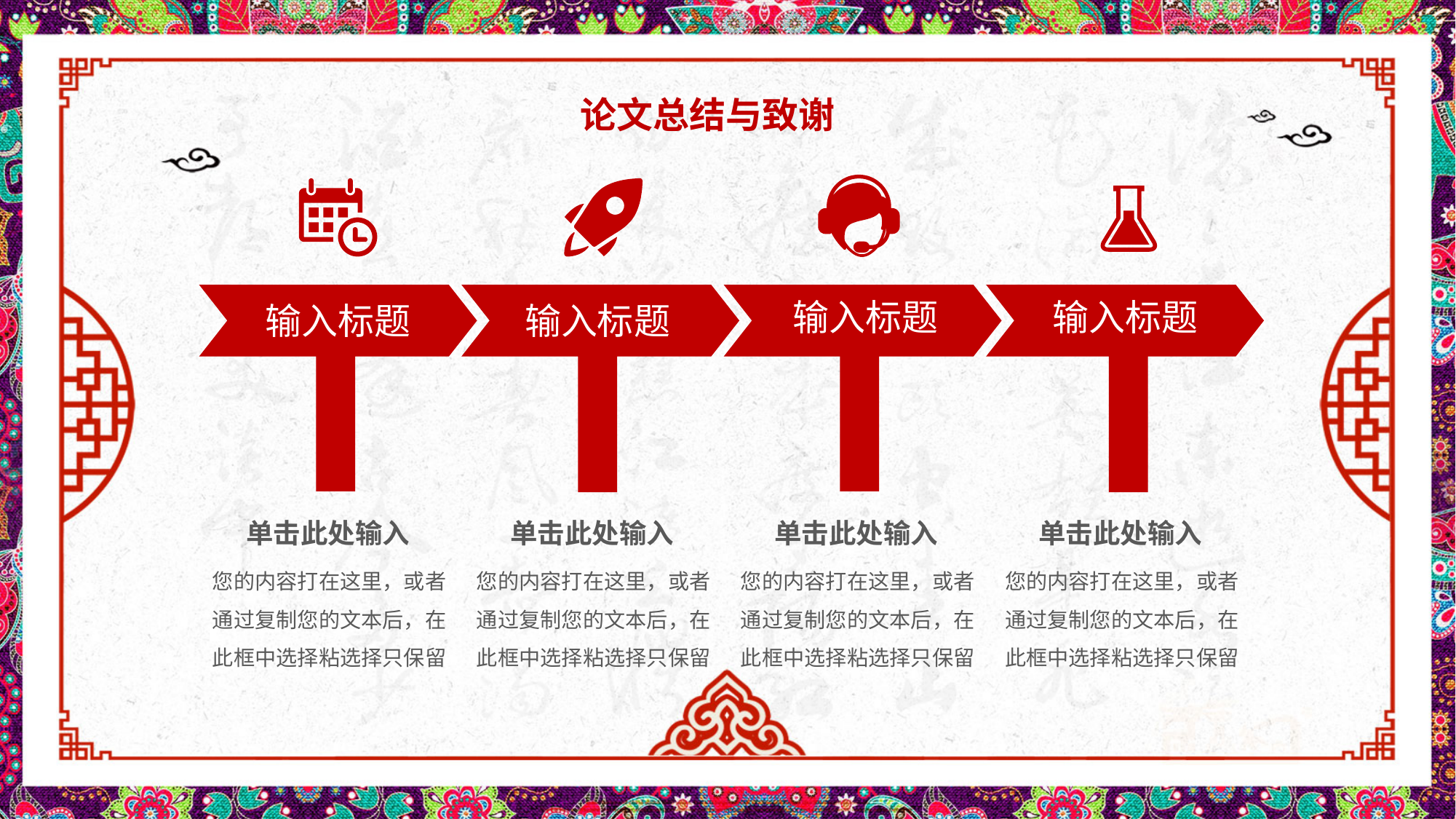

论文总结与致谢

输入标题
 单击此处输入
您的内容打在这里，或者通过复制您的文本后，在此框中选择粘选择只保留

输入标题
 单击此处输入
您的内容打在这里，或者通过复制您的文本后，在此框中选择粘选择只保留

输入标题
 单击此处输入
您的内容打在这里，或者通过复制您的文本后，在此框中选择粘选择只保留

输入标题
 单击此处输入
您的内容打在这里，或者通过复制您的文本后，在此框中选择粘选择只保留